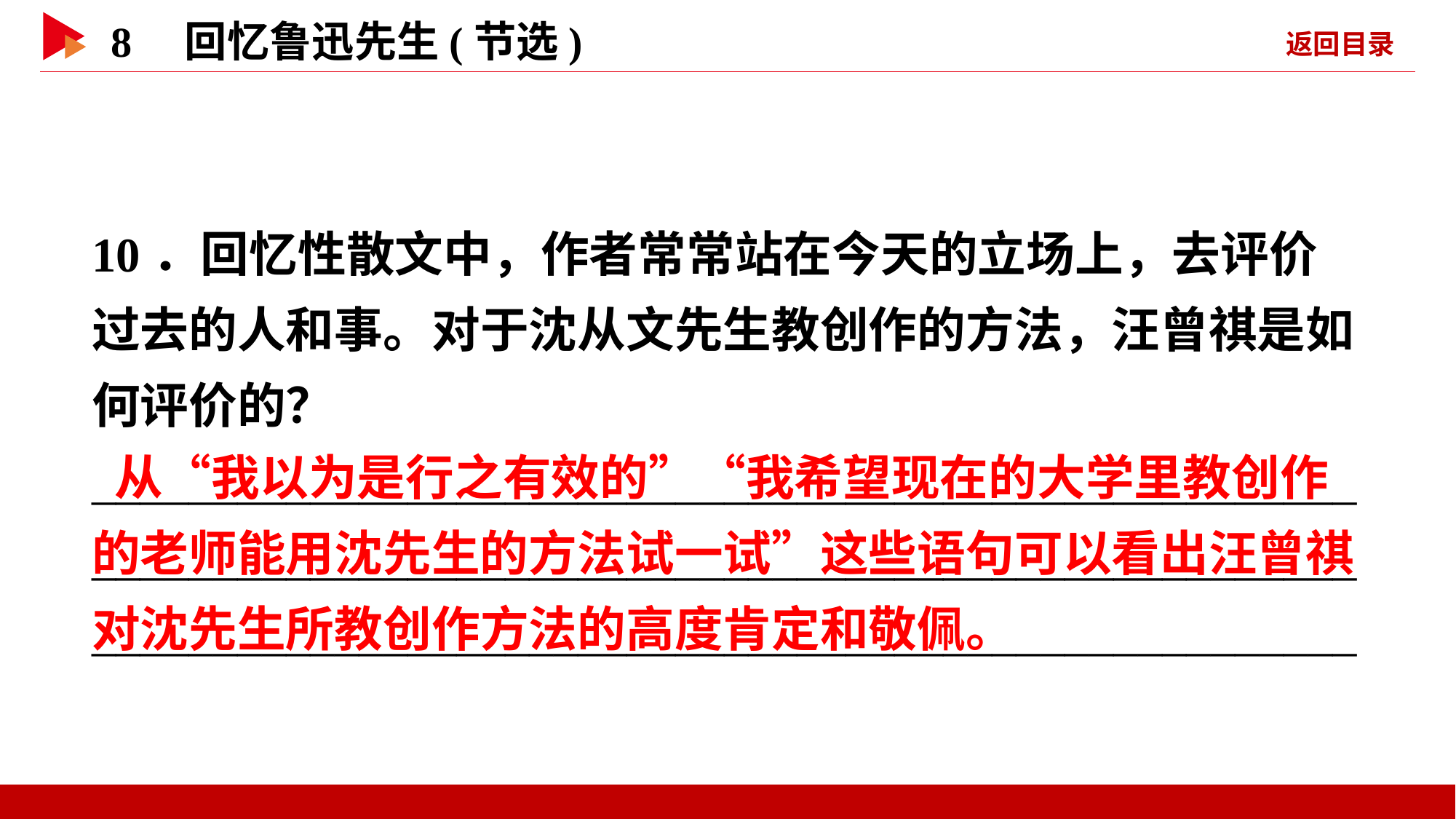

10．回忆性散文中，作者常常站在今天的立场上，去评价过去的人和事。对于沈从文先生教创作的方法，汪曾祺是如何评价的？
____________________________________________________________________________________________________________________________________________________________
 从“我以为是行之有效的”“我希望现在的大学里教创作的老师能用沈先生的方法试一试”这些语句可以看出汪曾祺对沈先生所教创作方法的高度肯定和敬佩。